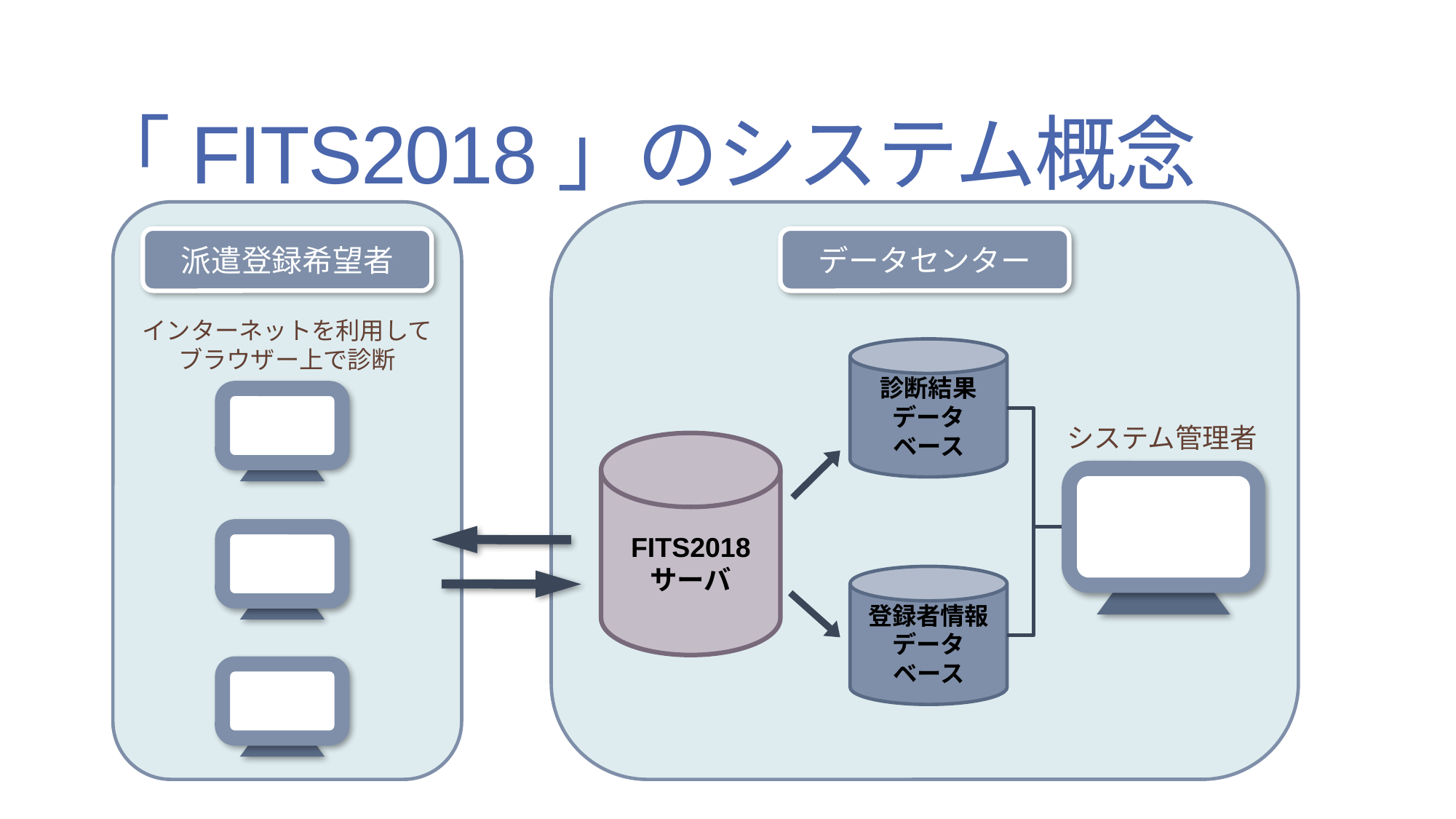

# 「FITS2018」のシステム概念

インターネットを利用して
ブラウザー上で診断

派遣登録希望者
データセンター
診断結果データ
ベース

システム管理者
FITS2018
サーバ

登録者情報データ
ベース